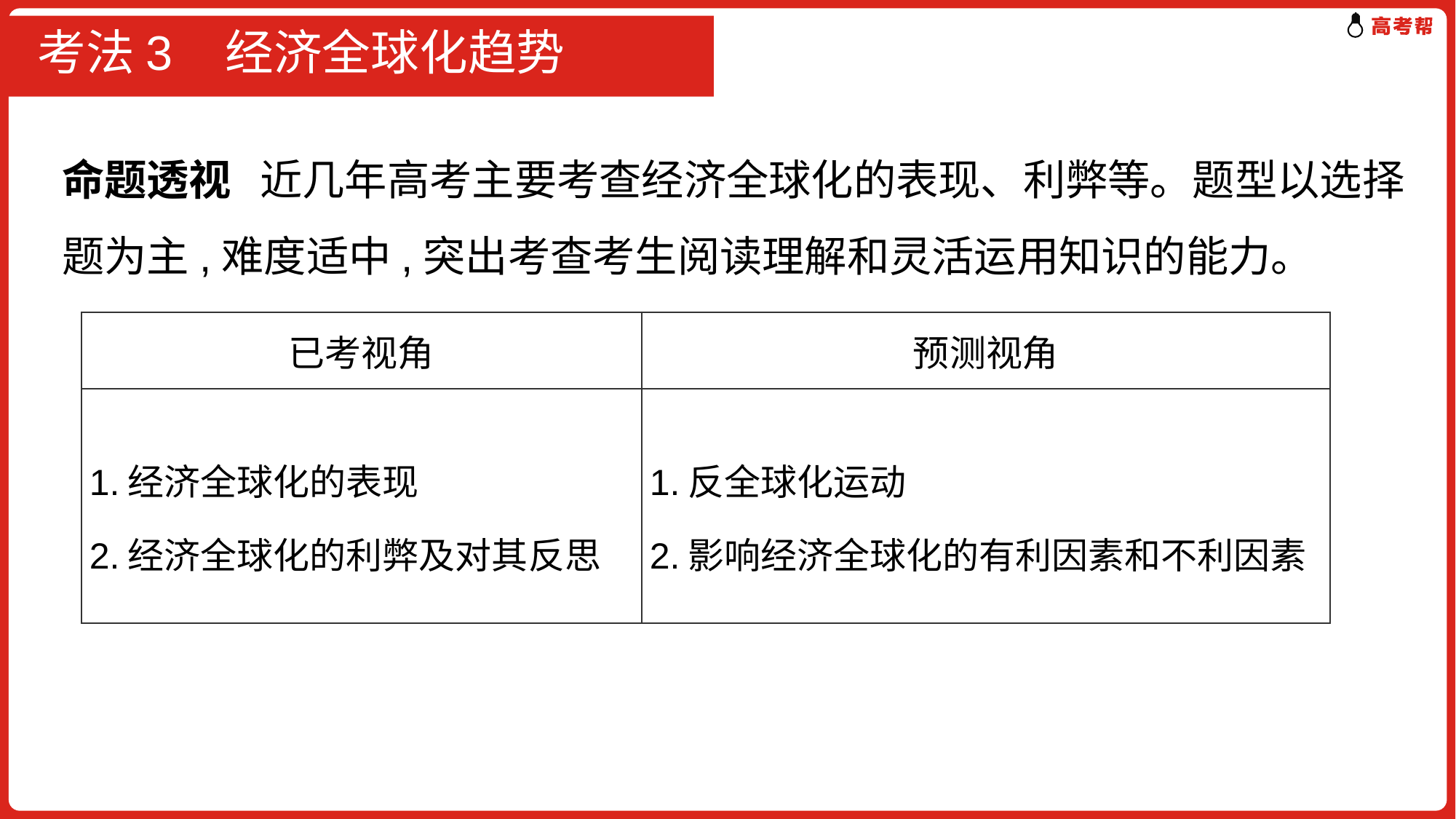

# 考法3   经济全球化趋势
命题透视   近几年高考主要考查经济全球化的表现、利弊等。题型以选择题为主,难度适中,突出考查考生阅读理解和灵活运用知识的能力。
| 已考视角 | 预测视角 |
| --- | --- |
| 1.经济全球化的表现 2.经济全球化的利弊及对其反思 | 1.反全球化运动 2.影响经济全球化的有利因素和不利因素 |